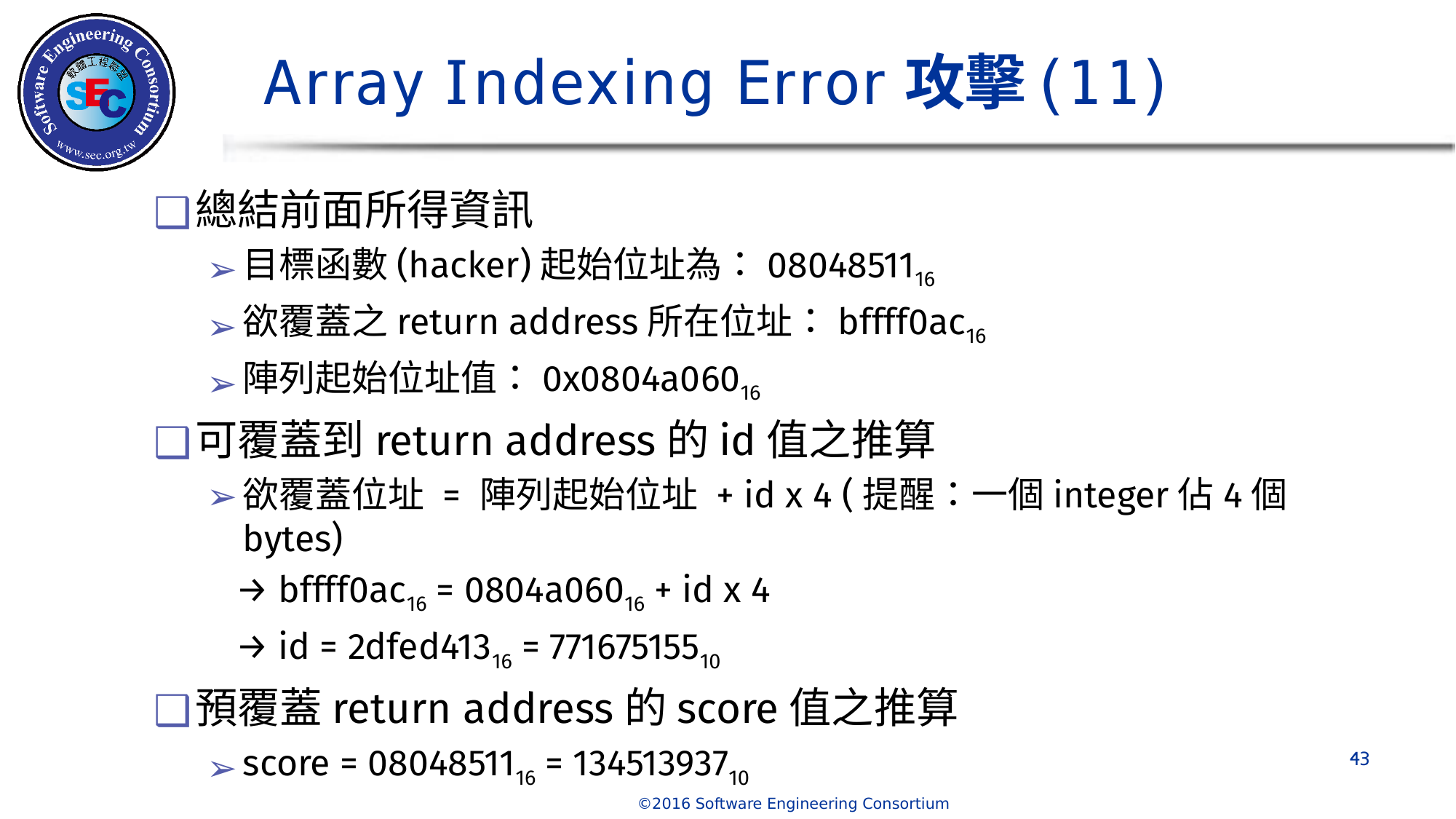

# Array Indexing Error攻擊(11)
總結前面所得資訊
目標函數(hacker)起始位址為：0804851116
欲覆蓋之return address所在位址：bffff0ac16
陣列起始位址值：0x0804a06016
可覆蓋到return address的id值之推算
欲覆蓋位址 = 陣列起始位址 + id x 4 (提醒：一個integer佔4個bytes)
   → bffff0ac16 = 0804a06016 + id x 4
   → id = 2dfed41316 = 77167515510
預覆蓋return address的score值之推算
score = 0804851116 = 13451393710
43